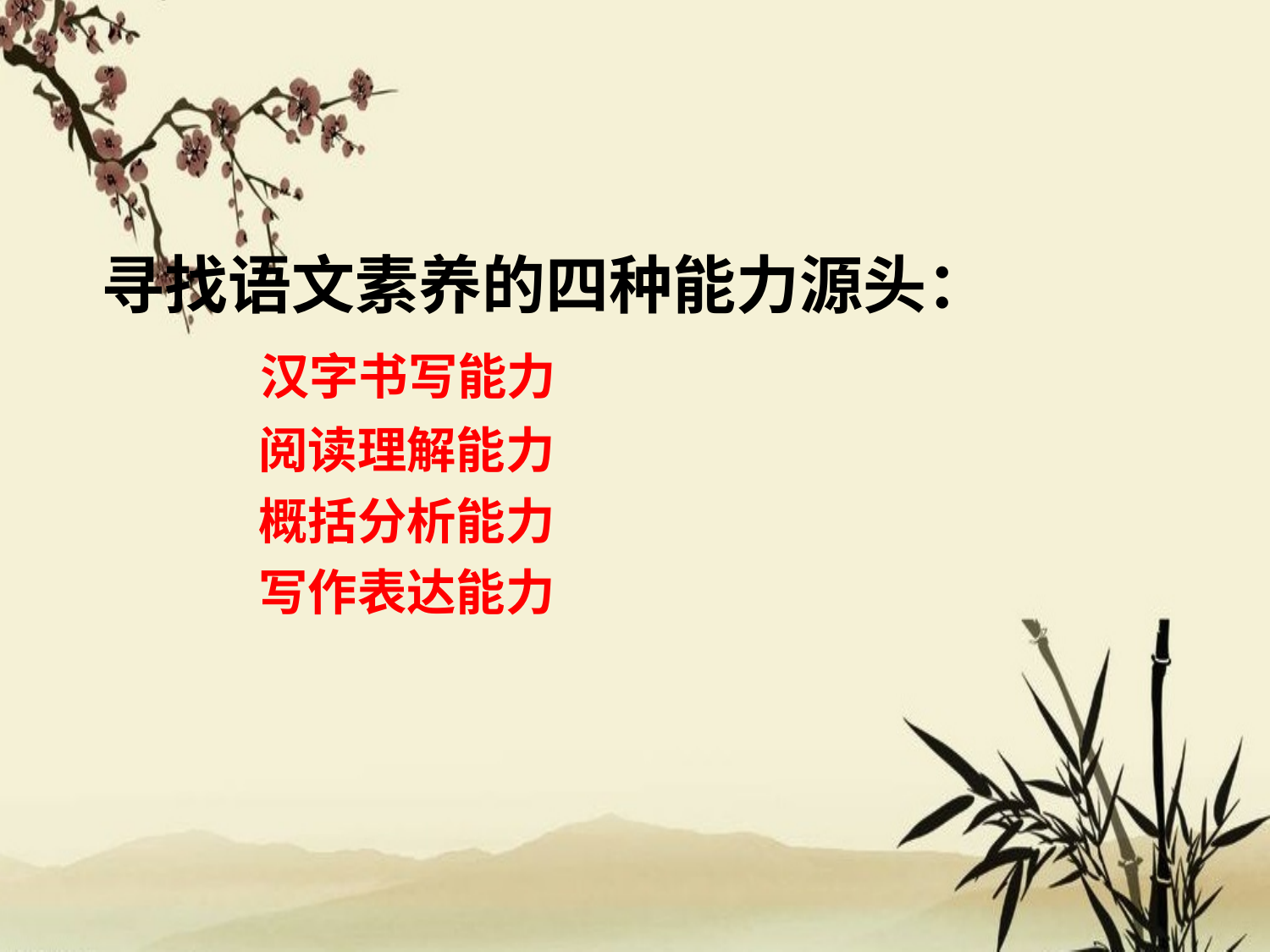

#
寻找语文素养的四种能力源头：
          汉字书写能力
             阅读理解能力
             概括分析能力
             写作表达能力